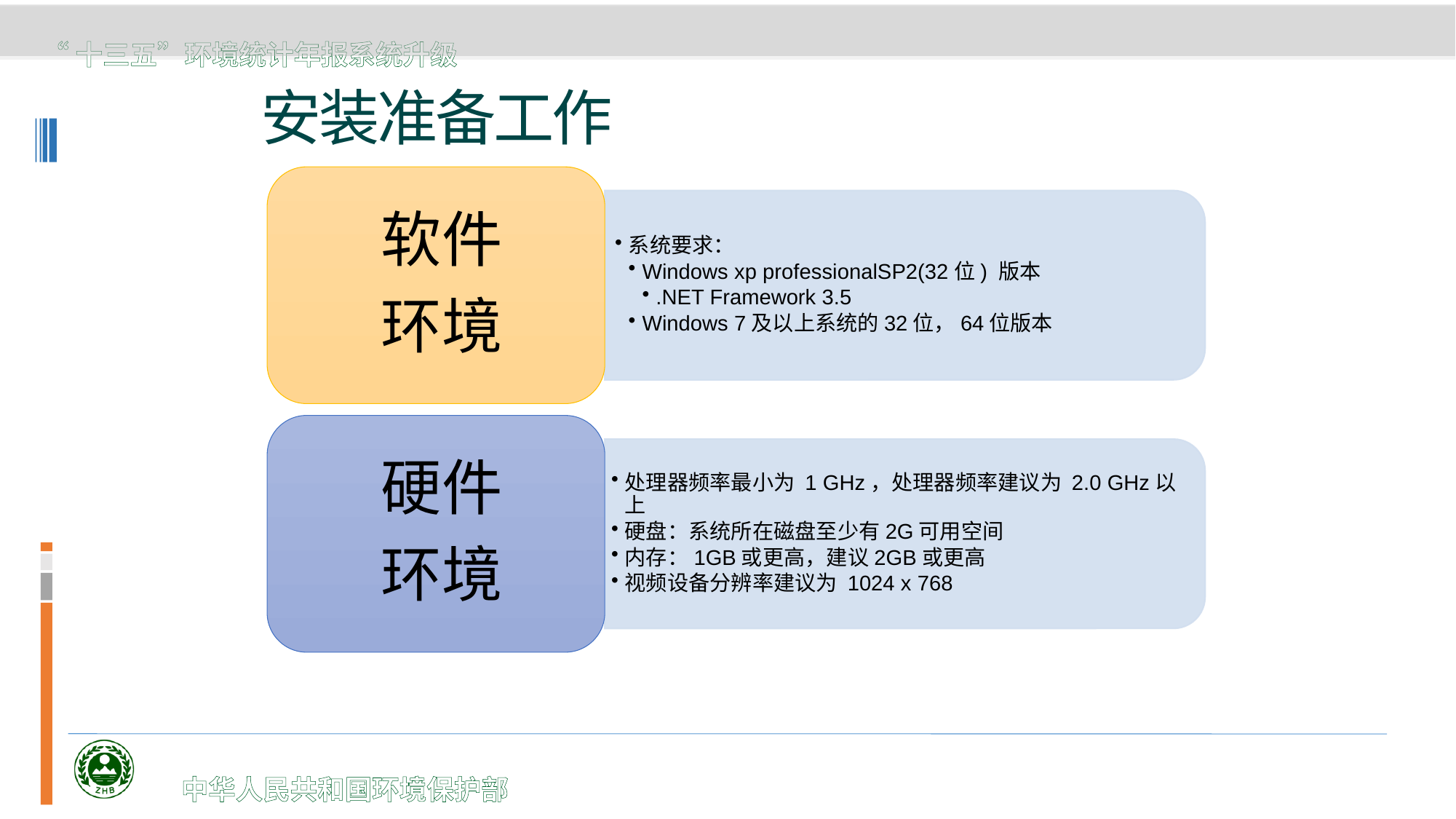

安装准备工作
系统要求：
Windows xp professionalSP2(32位) 版本
.NET Framework 3.5
Windows 7及以上系统的32位，64位版本
软件
环境
处理器频率最小为 1 GHz，处理器频率建议为 2.0 GHz以上
硬盘：系统所在磁盘至少有2G可用空间
内存：1GB或更高，建议2GB或更高
视频设备分辨率建议为 1024 x 768
硬件
环境